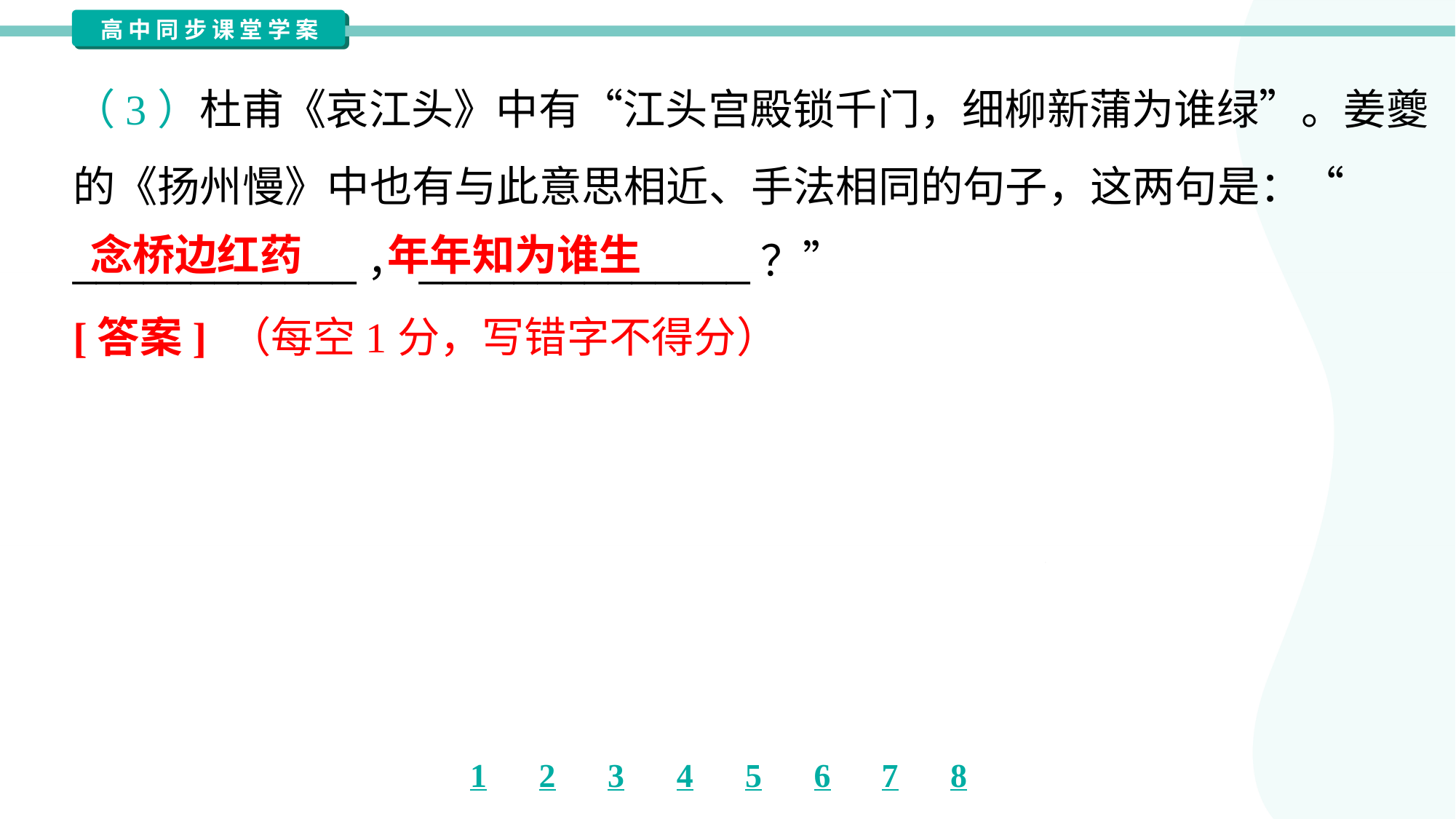

（3）杜甫《哀江头》中有“江头宫殿锁千门，细柳新蒲为谁绿”。姜夔
的《扬州慢》中也有与此意思相近、手法相同的句子，这两句是：“
____________，______________？”
念桥边红药
年年知为谁生
[答案] （每空1分，写错字不得分）